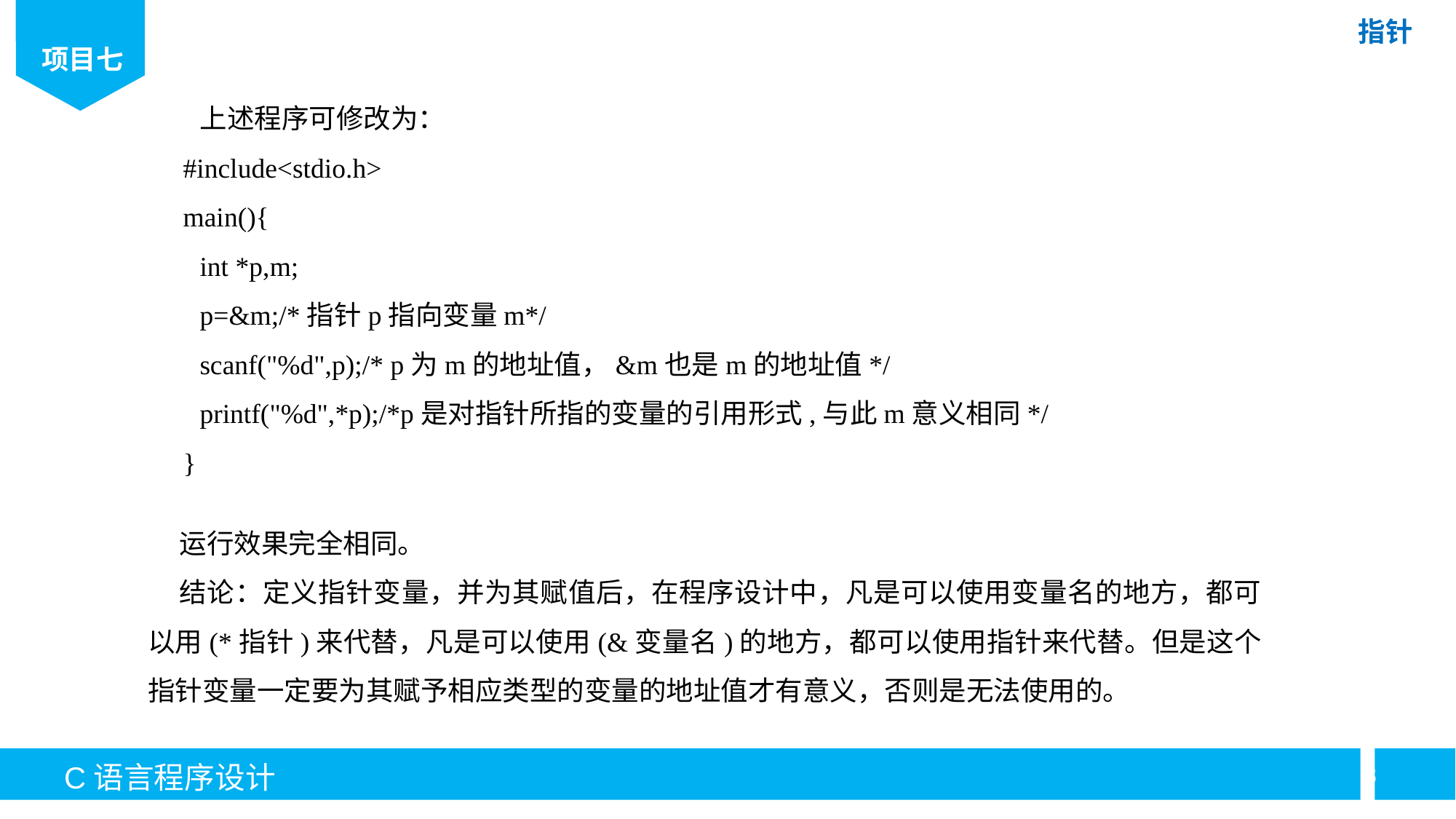

上述程序可修改为：
#include<stdio.h>
main(){
int *p,m;
p=&m;/*指针p指向变量m*/
scanf("%d",p);/* p为m的地址值，&m也是m的地址值*/
printf("%d",*p);/*p是对指针所指的变量的引用形式,与此m意义相同*/
}
运行效果完全相同。
结论：定义指针变量，并为其赋值后，在程序设计中，凡是可以使用变量名的地方，都可以用(*指针)来代替，凡是可以使用(&变量名)的地方，都可以使用指针来代替。但是这个指针变量一定要为其赋予相应类型的变量的地址值才有意义，否则是无法使用的。